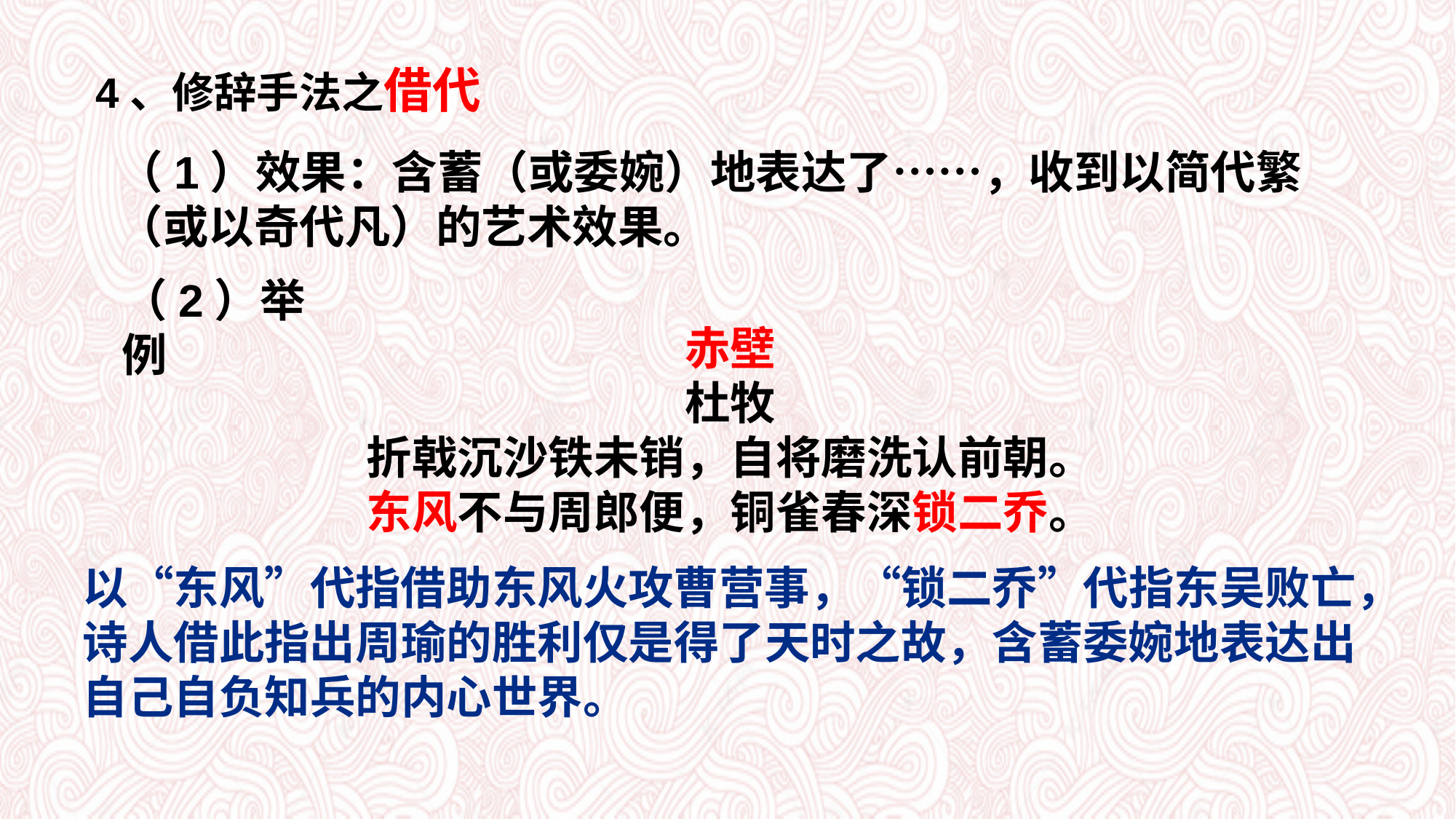

4、修辞手法之借代
（1）效果：含蓄（或委婉）地表达了……，收到以简代繁（或以奇代凡）的艺术效果。
（2）举例
赤壁
杜牧
折戟沉沙铁未销，自将磨洗认前朝。
东风不与周郎便，铜雀春深锁二乔。
以“东风”代指借助东风火攻曹营事，“锁二乔”代指东吴败亡，诗人借此指出周瑜的胜利仅是得了天时之故，含蓄委婉地表达出自己自负知兵的内心世界。